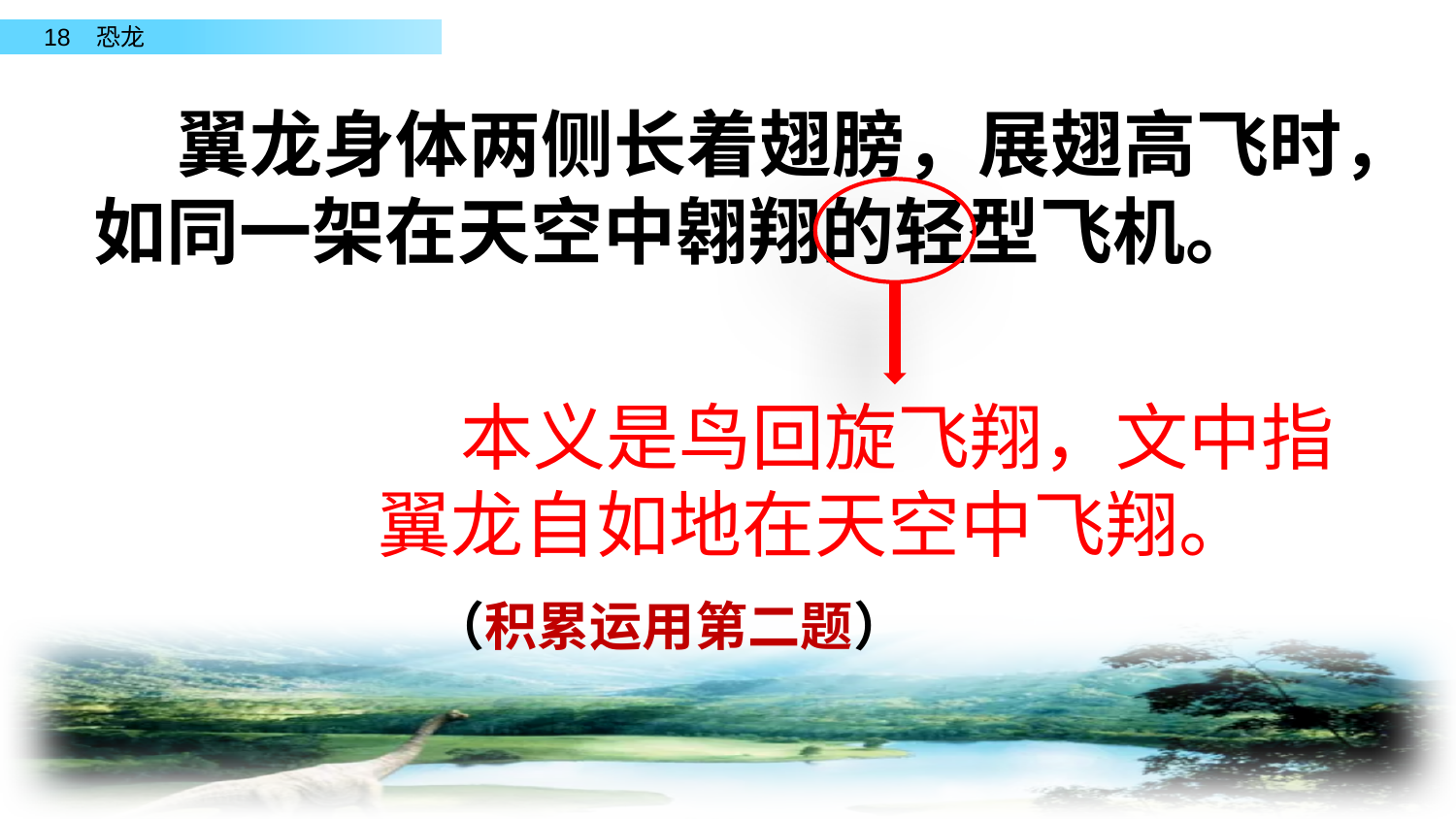

翼龙身体两侧长着翅膀，展翅高飞时，如同一架在天空中翱翔的轻型飞机。

    本义是鸟回旋飞翔，文中指翼龙自如地在天空中飞翔。
（积累运用第二题）